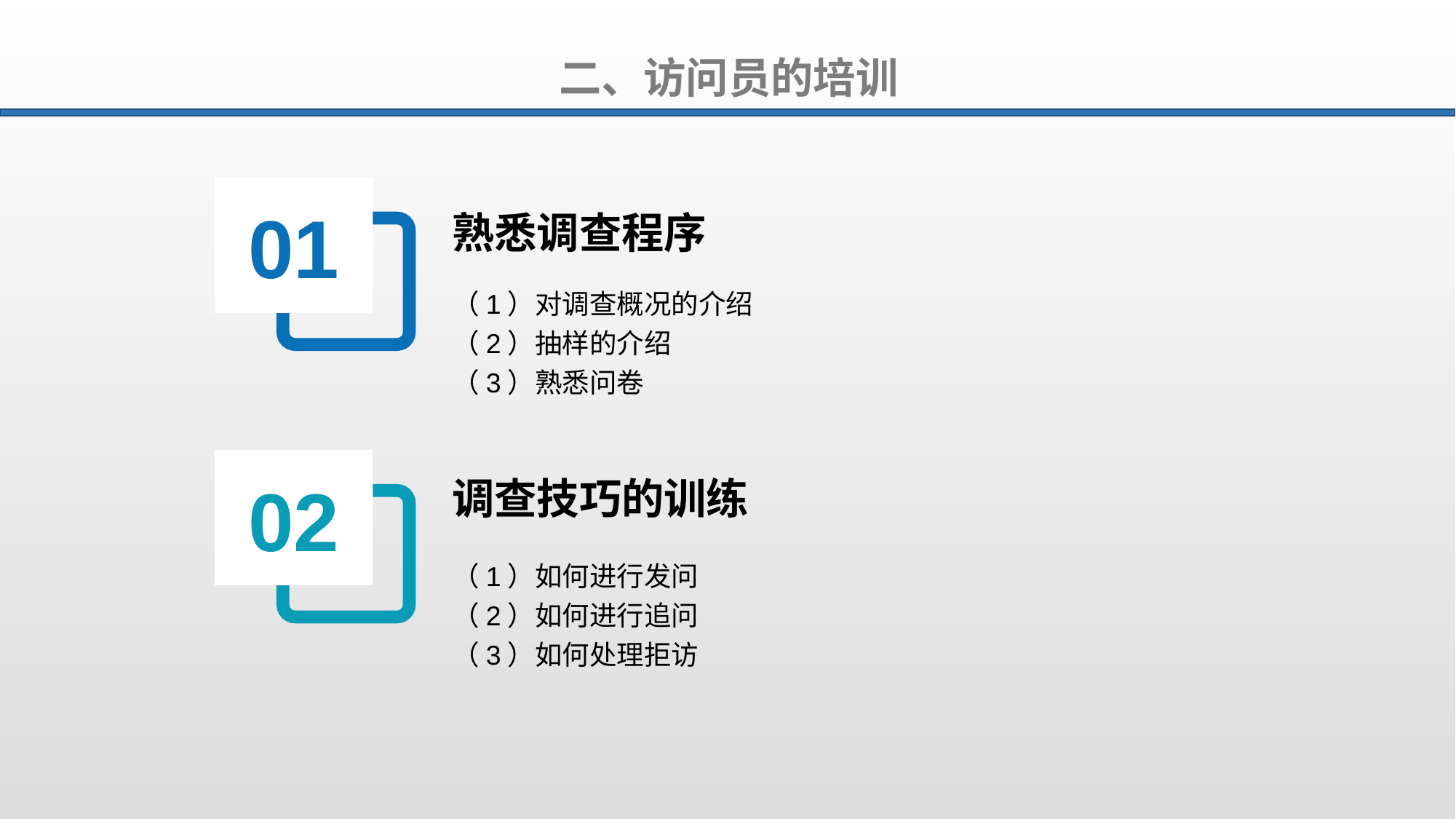

二、访问员的培训

01
熟悉调查程序

（1）对调查概况的介绍
（2）抽样的介绍
（3）熟悉问卷

02
调查技巧的训练

（1）如何进行发问
（2）如何进行追问
（3）如何处理拒访